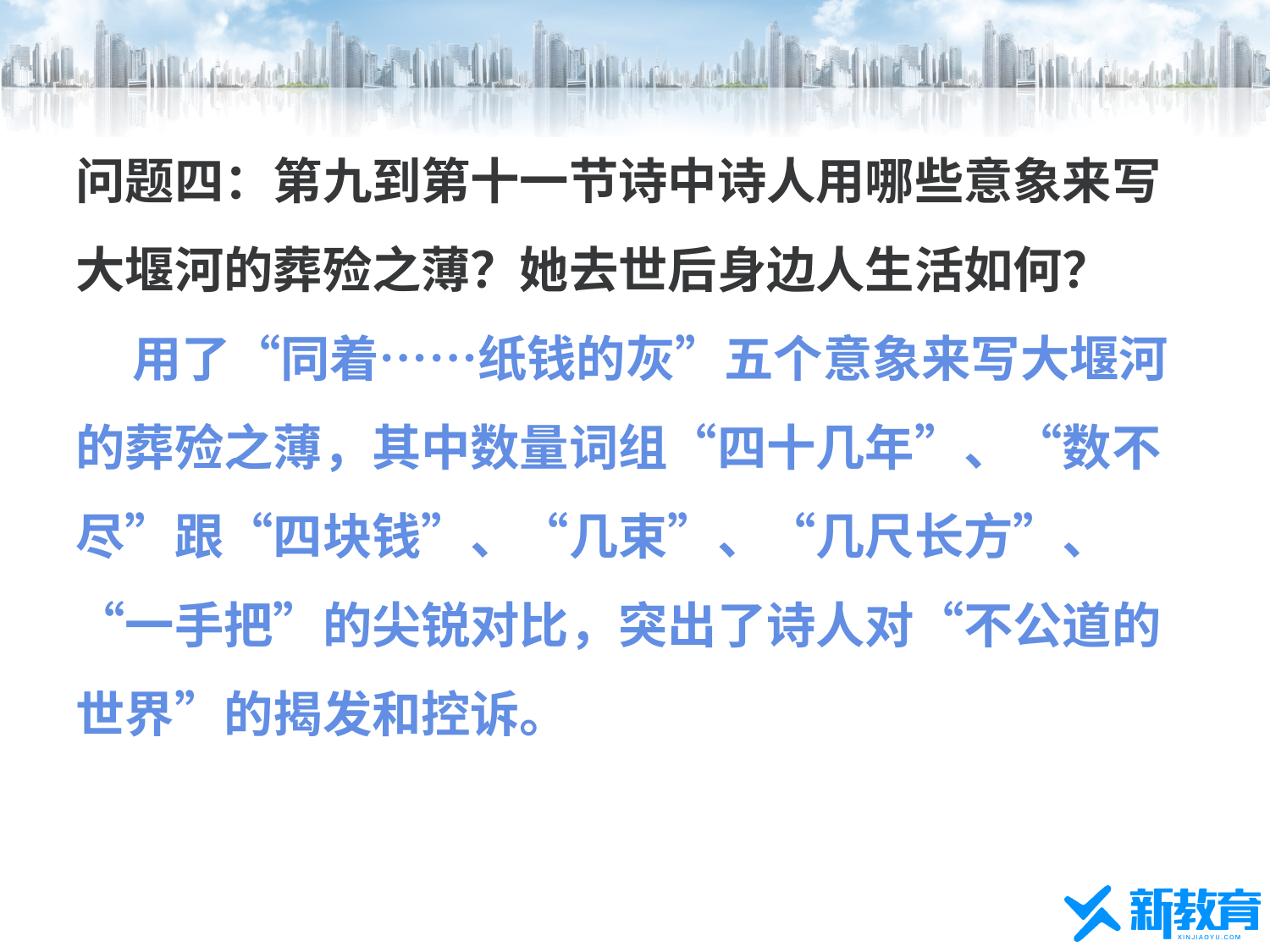

问题四：第九到第十一节诗中诗人用哪些意象来写大堰河的葬殓之薄？她去世后身边人生活如何？
    用了“同着……纸钱的灰”五个意象来写大堰河的葬殓之薄，其中数量词组“四十几年”、“数不尽”跟“四块钱”、“几束”、“几尺长方”、“一手把”的尖锐对比，突出了诗人对“不公道的世界”的揭发和控诉。